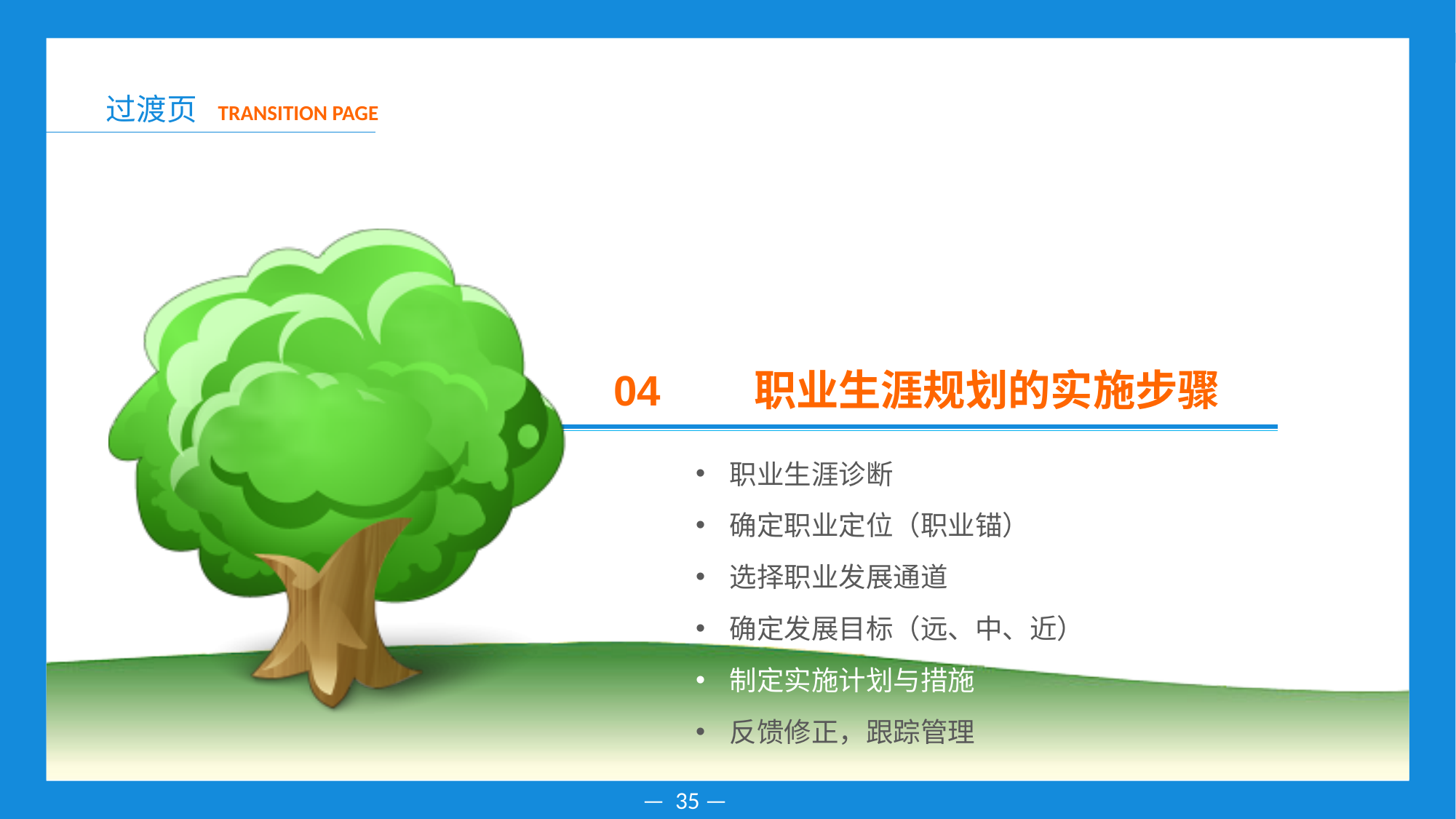

04       职业生涯规划的实施步骤
职业生涯诊断
确定职业定位（职业锚）
选择职业发展通道
确定发展目标（远、中、近）
制定实施计划与措施
反馈修正，跟踪管理